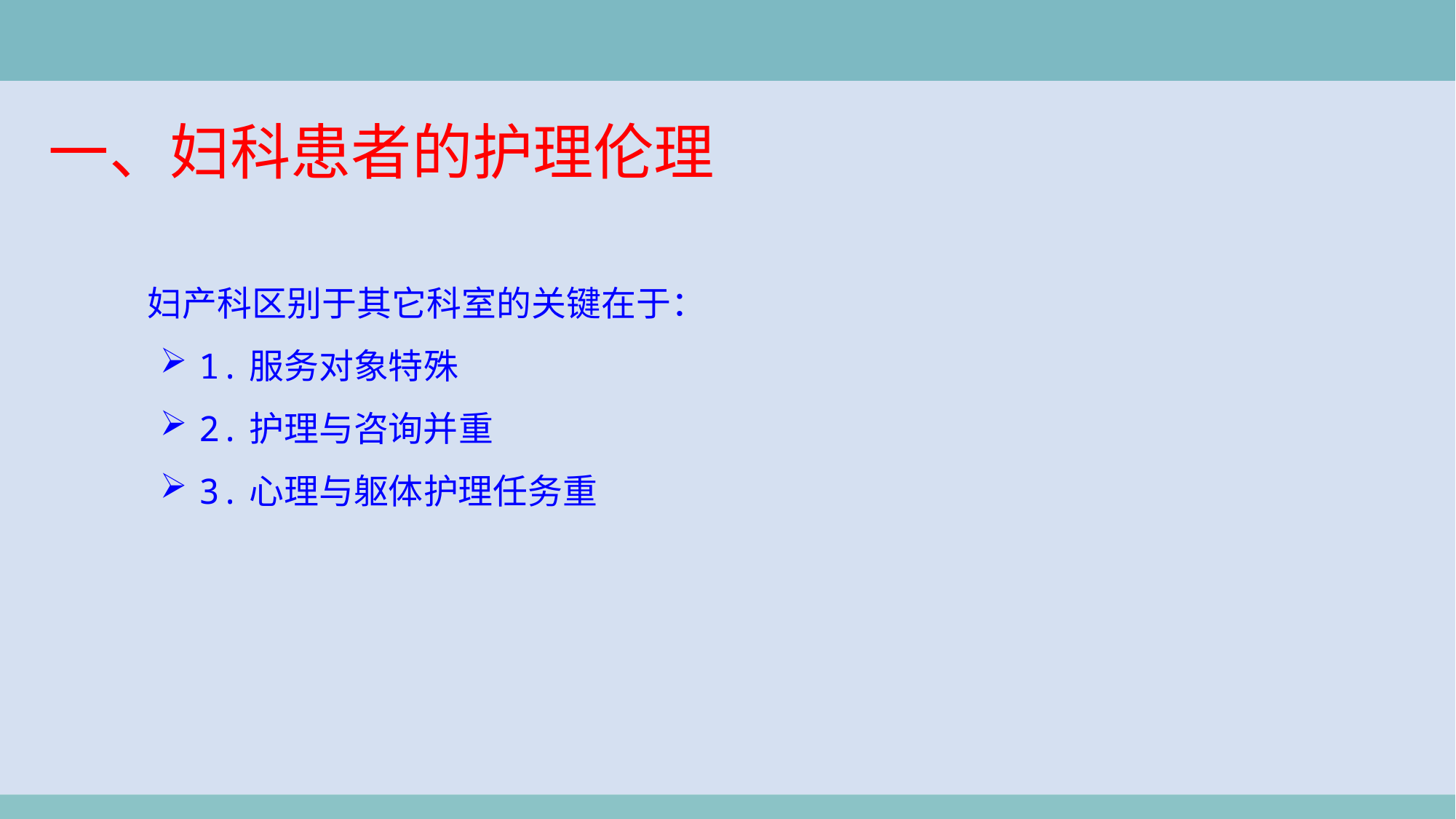

一、妇科患者的护理伦理

妇产科区别于其它科室的关键在于：
1.服务对象特殊
2.护理与咨询并重
3.心理与躯体护理任务重